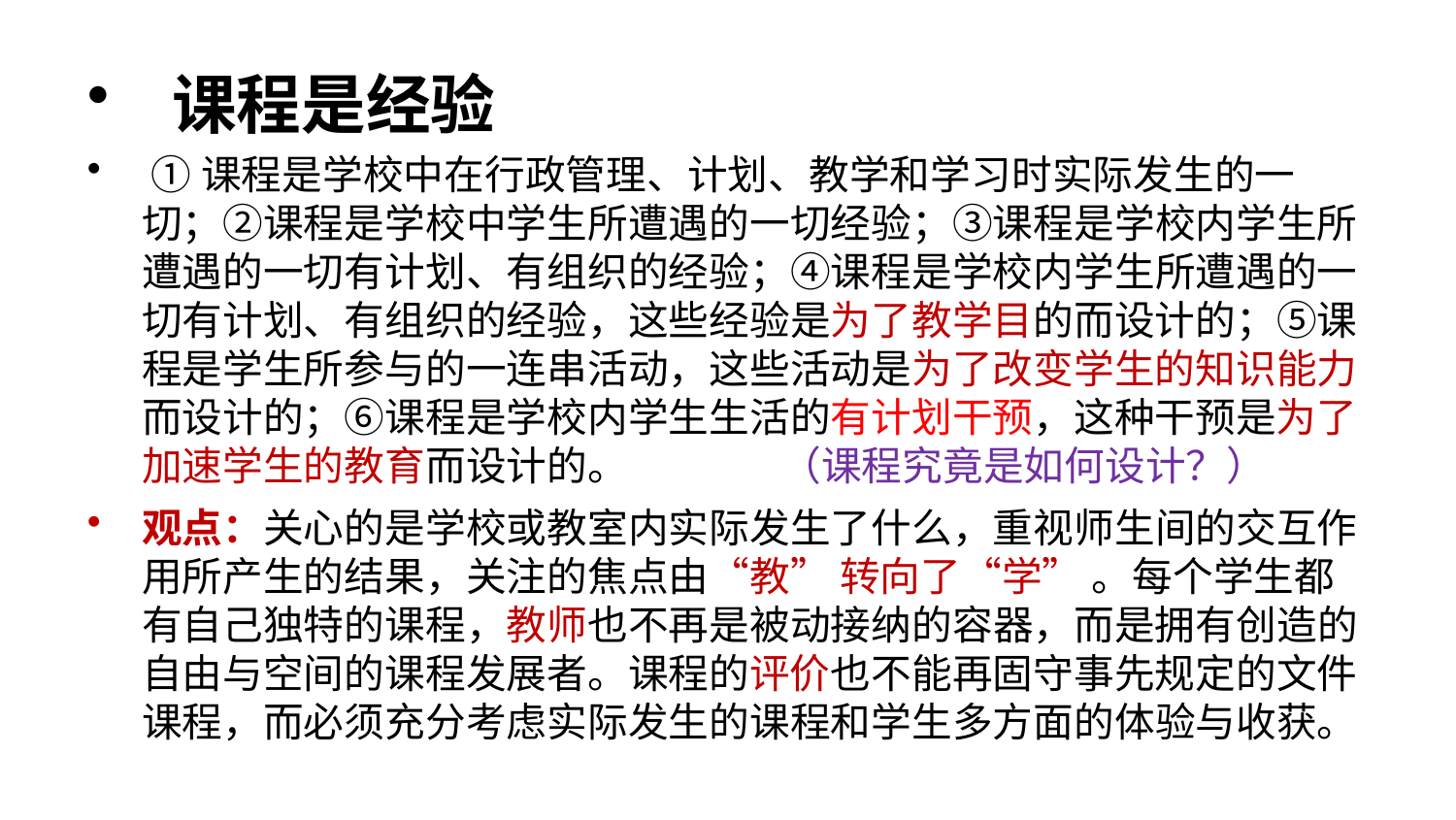

#
 课程是经验
 ①课程是学校中在行政管理、计划、教学和学习时实际发生的一切；②课程是学校中学生所遭遇的一切经验；③课程是学校内学生所遭遇的一切有计划、有组织的经验；④课程是学校内学生所遭遇的一切有计划、有组织的经验，这些经验是为了教学目的而设计的；⑤课程是学生所参与的一连串活动，这些活动是为了改变学生的知识能力而设计的；⑥课程是学校内学生生活的有计划干预，这种干预是为了加速学生的教育而设计的。                 （课程究竟是如何设计？）
观点：关心的是学校或教室内实际发生了什么，重视师生间的交互作用所产生的结果，关注的焦点由“教” 转向了“学” 。每个学生都有自己独特的课程，教师也不再是被动接纳的容器，而是拥有创造的自由与空间的课程发展者。课程的评价也不能再固守事先规定的文件课程，而必须充分考虑实际发生的课程和学生多方面的体验与收获。